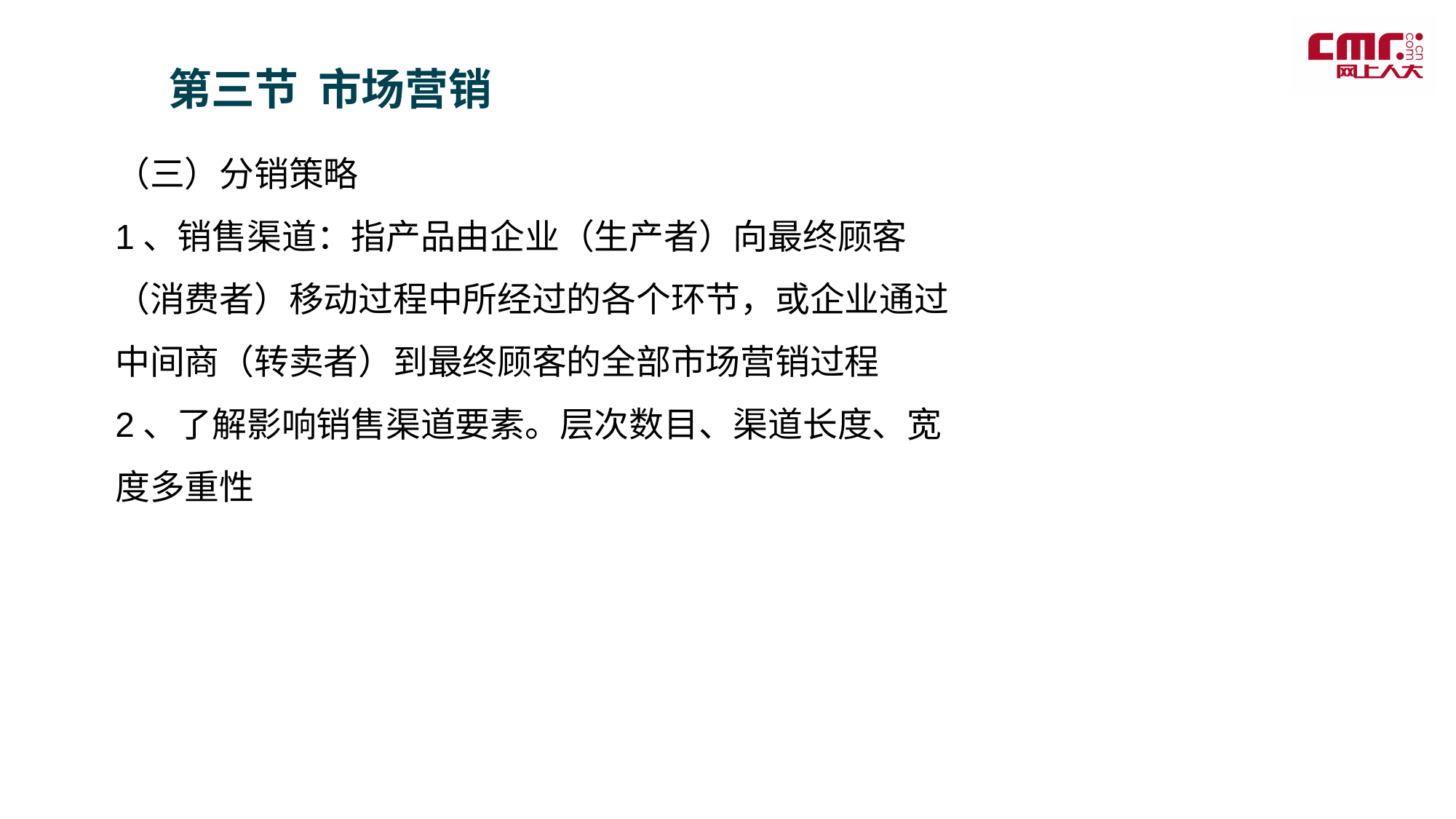

第三节  市场营销
（三）分销策略
1、销售渠道：指产品由企业（生产者）向最终顾客（消费者）移动过程中所经过的各个环节，或企业通过中间商（转卖者）到最终顾客的全部市场营销过程
2、了解影响销售渠道要素。层次数目、渠道长度、宽度多重性